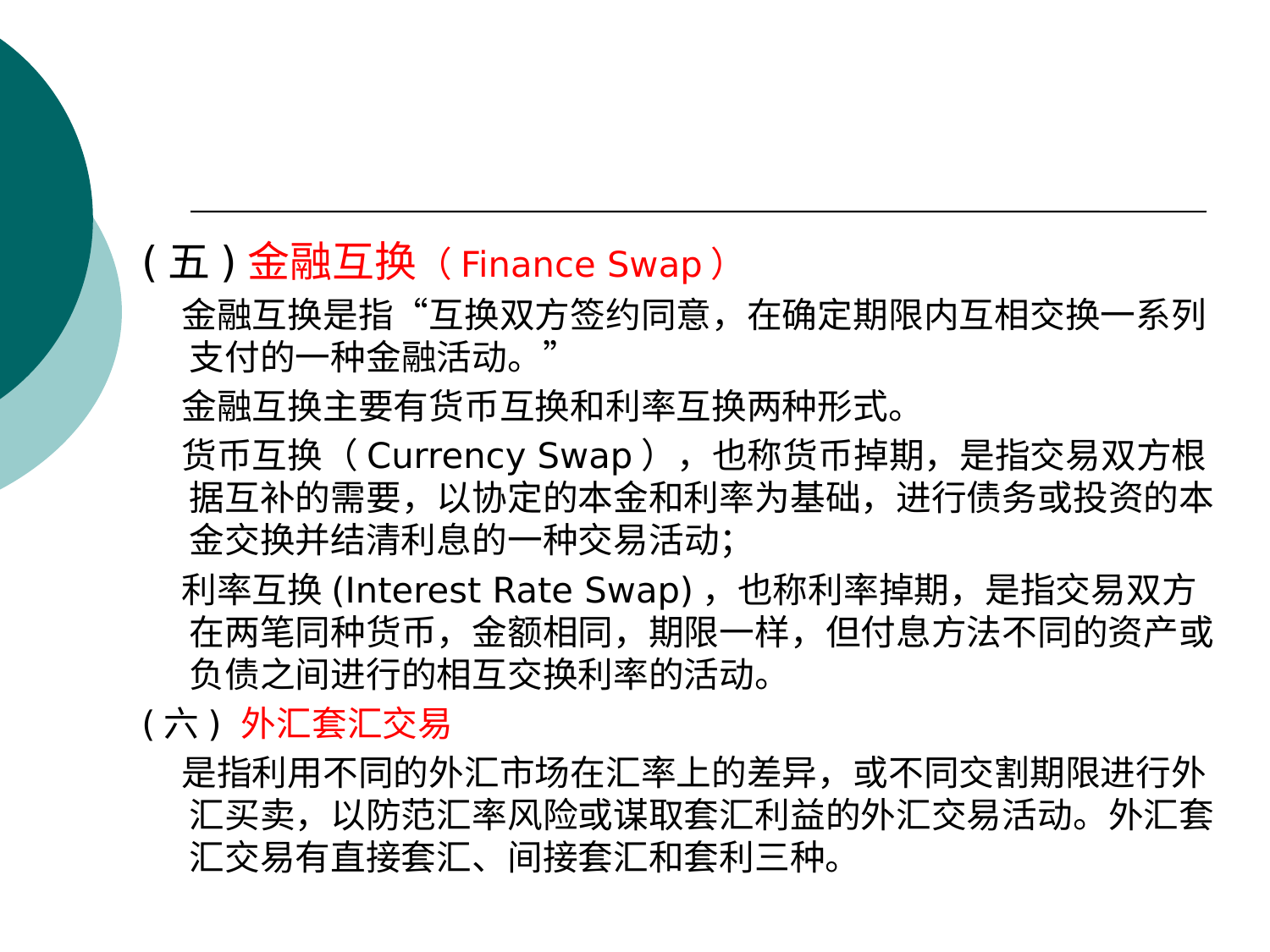

(五)金融互换（Finance Swap）
    金融互换是指“互换双方签约同意，在确定期限内互相交换一系列支付的一种金融活动。”
    金融互换主要有货币互换和利率互换两种形式。
    货币互换（Currency Swap），也称货币掉期，是指交易双方根据互补的需要，以协定的本金和利率为基础，进行债务或投资的本金交换并结清利息的一种交易活动；
    利率互换(Interest Rate Swap)，也称利率掉期，是指交易双方在两笔同种货币，金额相同，期限一样，但付息方法不同的资产或负债之间进行的相互交换利率的活动。
(六) 外汇套汇交易
    是指利用不同的外汇市场在汇率上的差异，或不同交割期限进行外汇买卖，以防范汇率风险或谋取套汇利益的外汇交易活动。外汇套汇交易有直接套汇、间接套汇和套利三种。